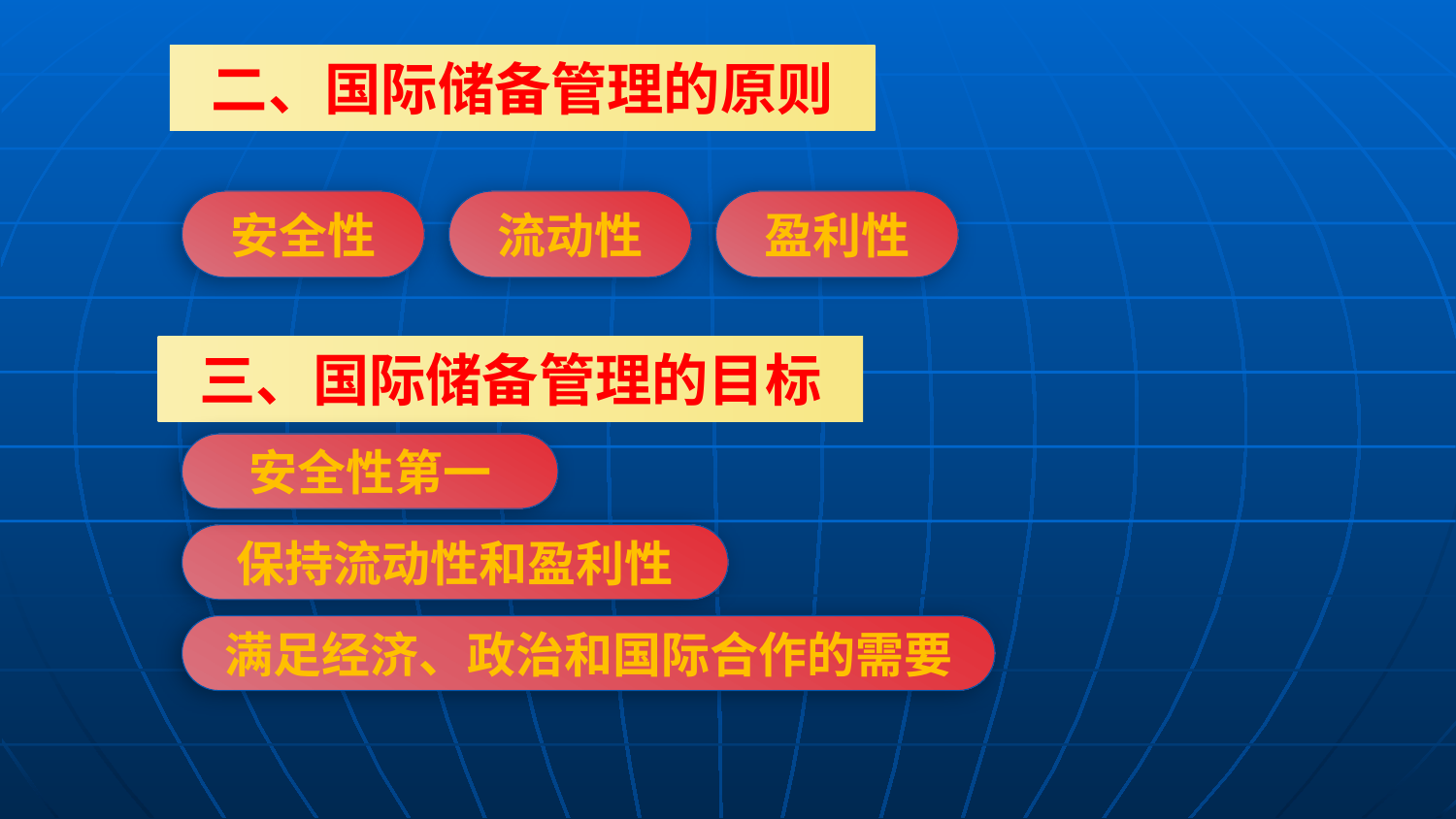

二、国际储备管理的原则

安全性
流动性
盈利性
三、国际储备管理的目标
安全性第一
保持流动性和盈利性
满足经济、政治和国际合作的需要